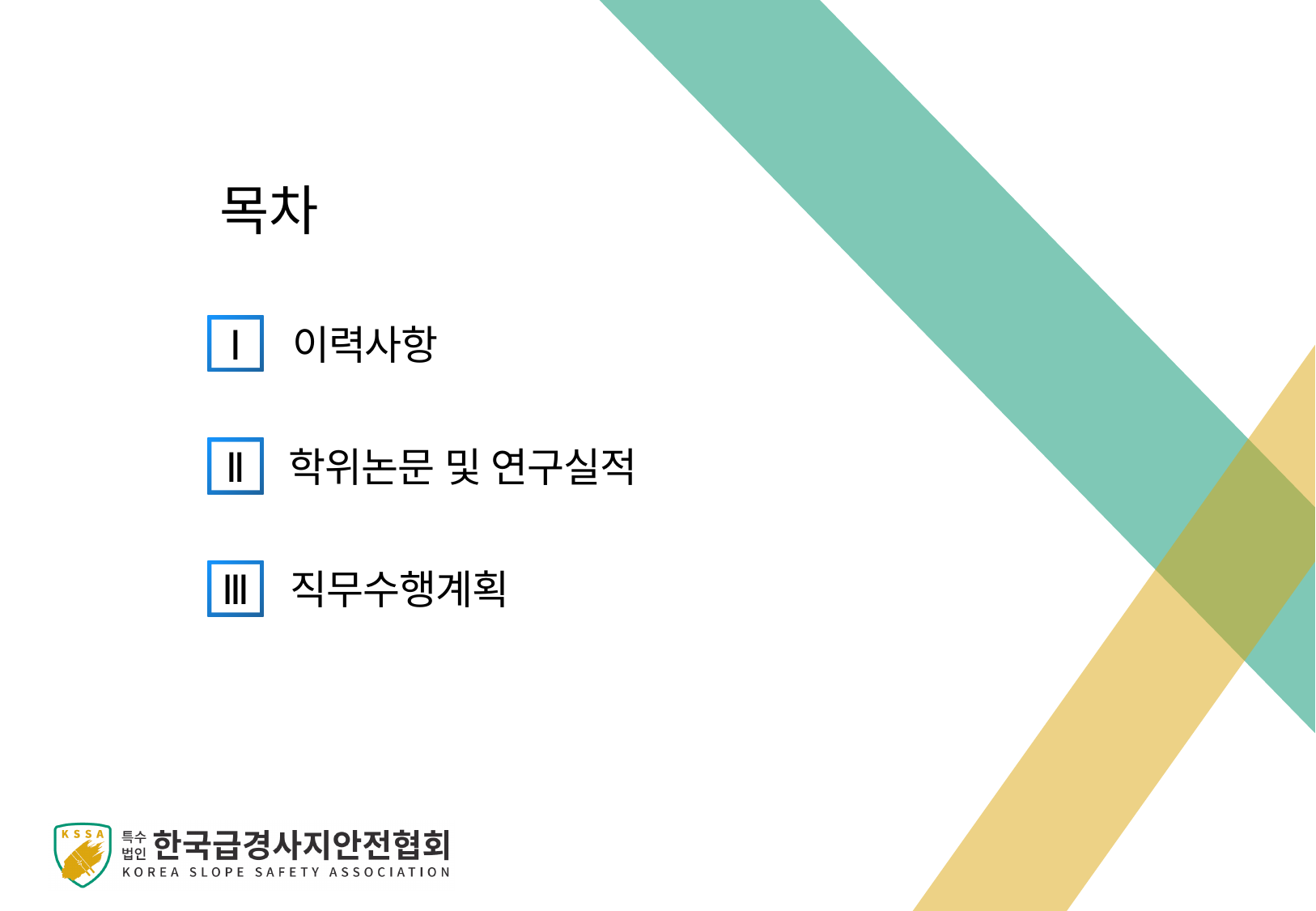

목차

Ⅰ
이력사항

Ⅱ
학위논문 및 연구실적

Ⅲ
직무수행계획